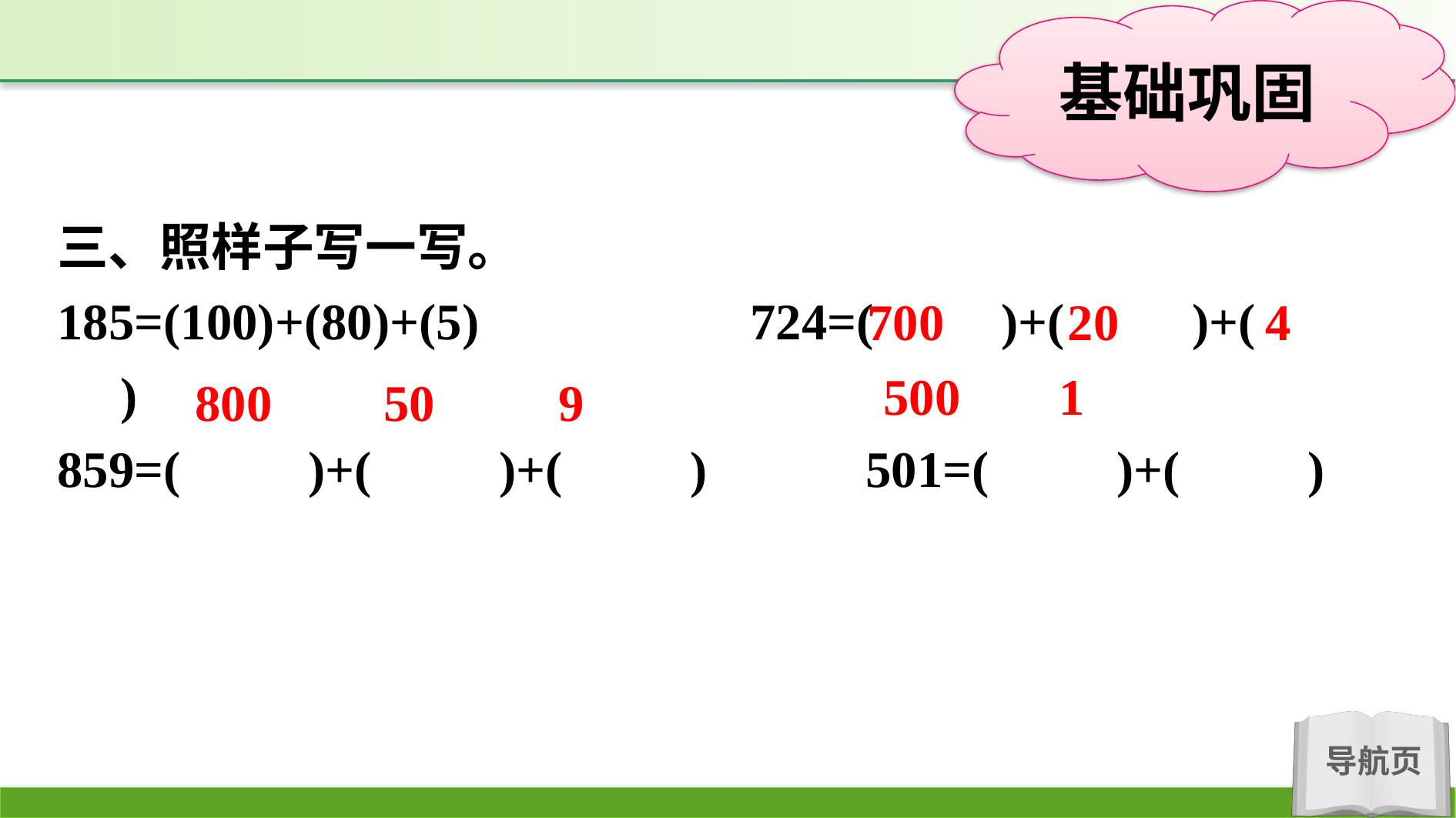

三、照样子写一写。
185=(100)+(80)+(5)　 　　	724=(　　)+(　　)+(　　)
859=(　　)+(　　)+(　　)		501=(　　)+(　　)
700　    20　      4
500	  1
800	   50	       9